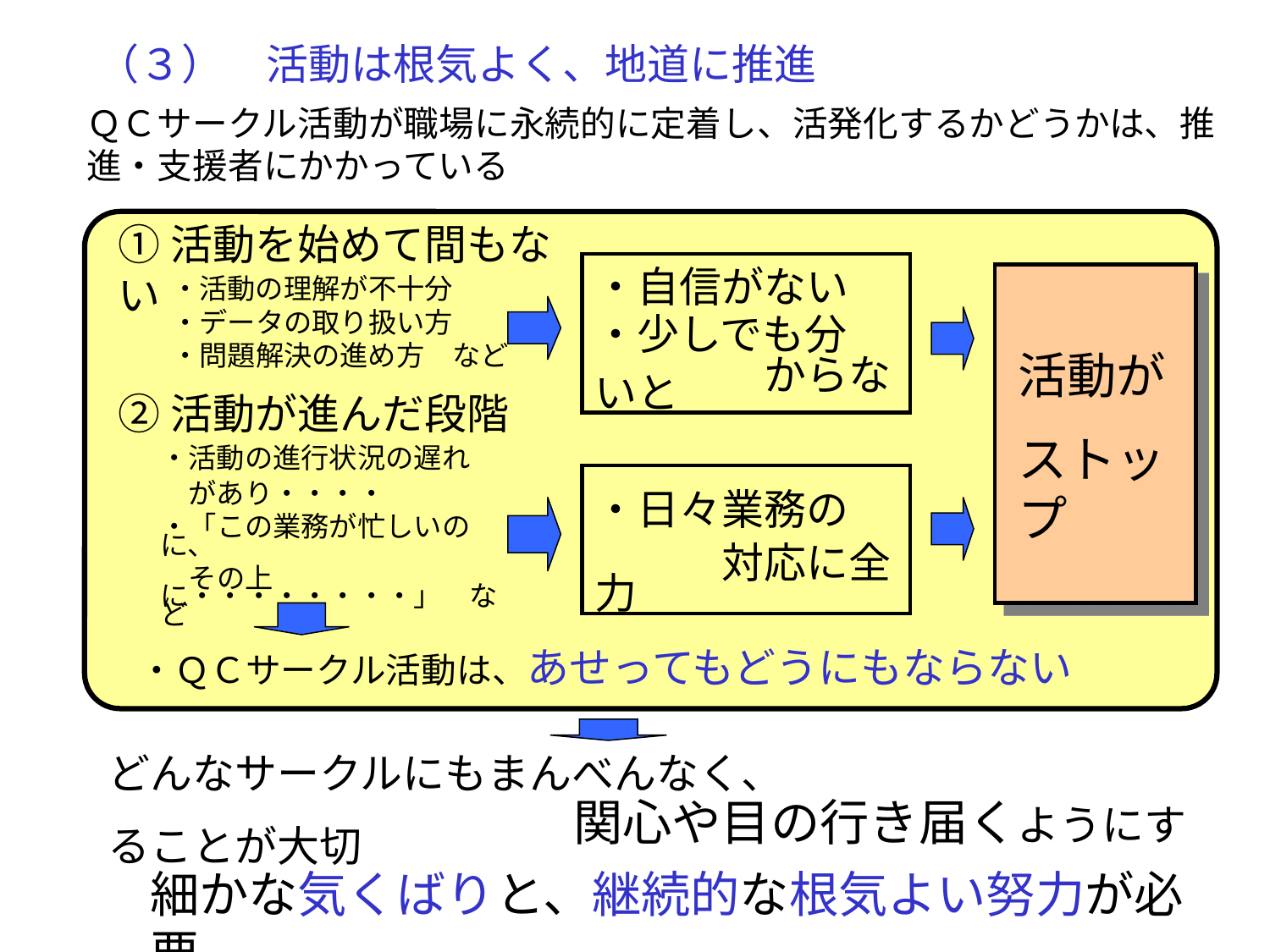

（３）　活動は根気よく、地道に推進
ＱＣサークル活動が職場に永続的に定着し、活発化するかどうかは、推進・支援者にかかっている

①活動を始めて間もない
・自信がない
・少しでも分
　　　　からないと

・活動の理解が不十分
・データの取り扱い方
・問題解決の進め方　など

活動が
ストップ
②活動が進んだ段階
・活動の進行状況の遅れ
　があり・・・・
・「この業務が忙しいのに、
　その上に・・・・・・・・」　など

・日々業務の
　　　対応に全力

・ＱＣサークル活動は、あせってもどうにもならない

どんなサークルにもまんべんなく、
　　　　　　　　　　　関心や目の行き届くようにすることが大切
細かな気くばりと、継続的な根気よい努力が必要